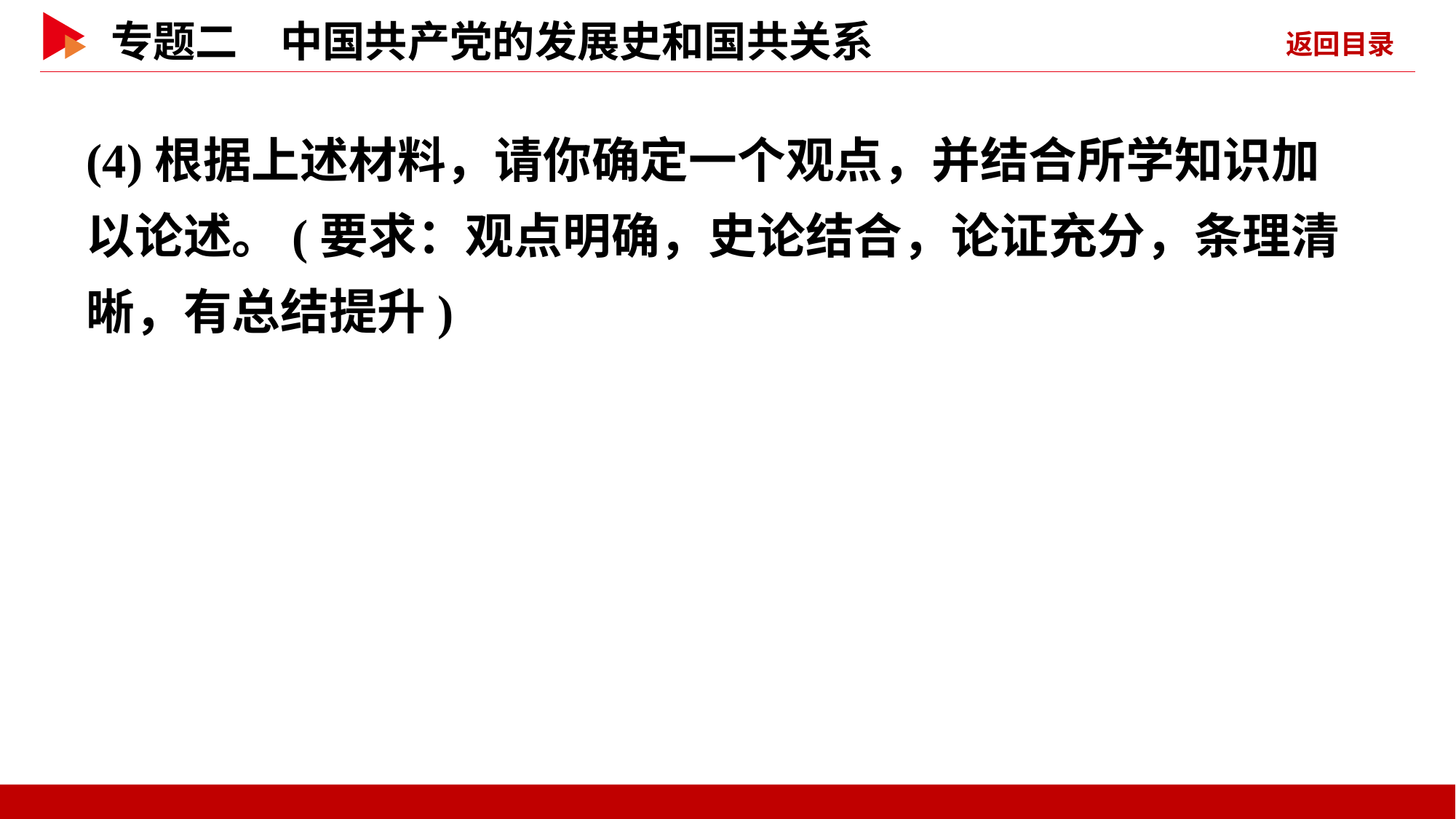

(4)根据上述材料，请你确定一个观点，并结合所学知识加以论述。(要求：观点明确，史论结合，论证充分，条理清晰，有总结提升)